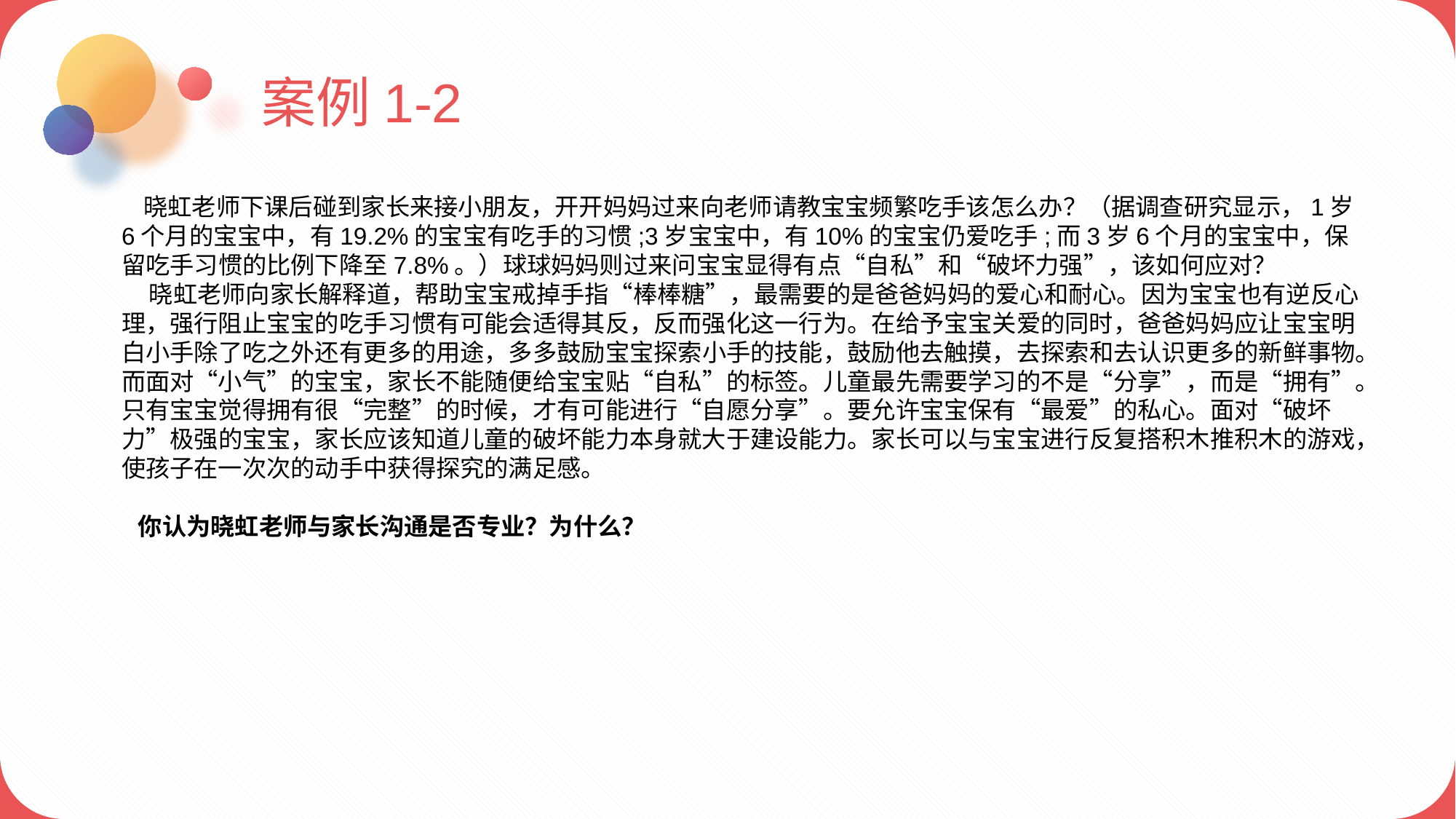

案例1-2
   晓虹老师下课后碰到家长来接小朋友，开开妈妈过来向老师请教宝宝频繁吃手该怎么办？（据调查研究显示，1岁6个月的宝宝中，有19.2%的宝宝有吃手的习惯;3岁宝宝中，有10%的宝宝仍爱吃手;而3岁6个月的宝宝中，保留吃手习惯的比例下降至7.8%。）球球妈妈则过来问宝宝显得有点“自私”和“破坏力强”，该如何应对？
    晓虹老师向家长解释道，帮助宝宝戒掉手指“棒棒糖”，最需要的是爸爸妈妈的爱心和耐心。因为宝宝也有逆反心理，强行阻止宝宝的吃手习惯有可能会适得其反，反而强化这一行为。在给予宝宝关爱的同时，爸爸妈妈应让宝宝明白小手除了吃之外还有更多的用途，多多鼓励宝宝探索小手的技能，鼓励他去触摸，去探索和去认识更多的新鲜事物。而面对“小气”的宝宝，家长不能随便给宝宝贴“自私”的标签。儿童最先需要学习的不是“分享”，而是“拥有”。只有宝宝觉得拥有很“完整”的时候，才有可能进行“自愿分享”。要允许宝宝保有“最爱”的私心。面对“破坏力”极强的宝宝，家长应该知道儿童的破坏能力本身就大于建设能力。家长可以与宝宝进行反复搭积木推积木的游戏，使孩子在一次次的动手中获得探究的满足感。

  你认为晓虹老师与家长沟通是否专业？为什么？